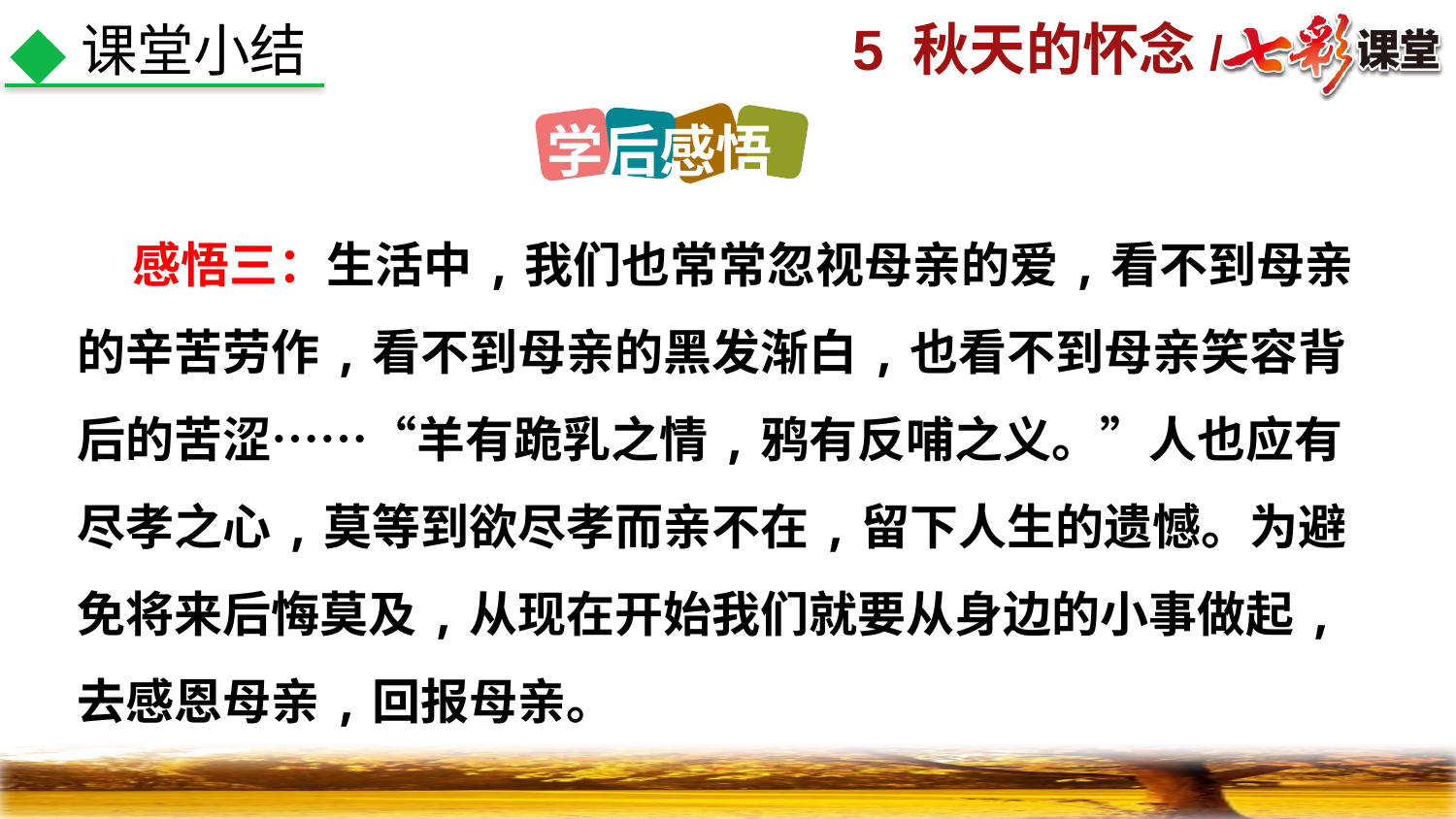

课堂小结

学后感悟

    感悟三：生活中,我们也常常忽视母亲的爱,看不到母亲的辛苦劳作,看不到母亲的黑发渐白,也看不到母亲笑容背后的苦涩……“羊有跪乳之情,鸦有反哺之义。”人也应有尽孝之心,莫等到欲尽孝而亲不在,留下人生的遗憾。为避免将来后悔莫及,从现在开始我们就要从身边的小事做起,去感恩母亲,回报母亲。